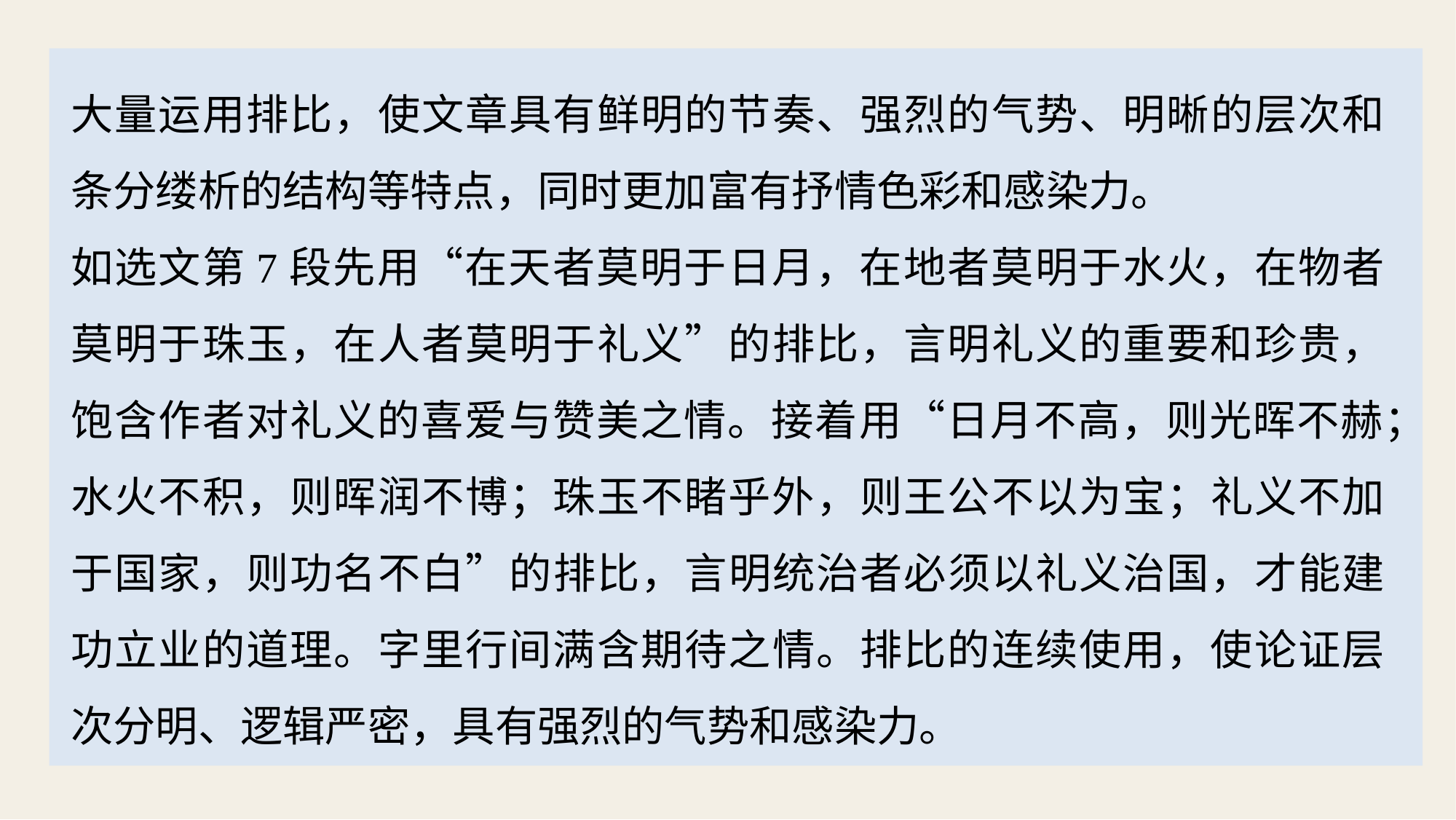

大量运用排比，使文章具有鲜明的节奏、强烈的气势、明晰的层次和条分缕析的结构等特点，同时更加富有抒情色彩和感染力。
如选文第7段先用“在天者莫明于日月，在地者莫明于水火，在物者莫明于珠玉，在人者莫明于礼义”的排比，言明礼义的重要和珍贵，饱含作者对礼义的喜爱与赞美之情。接着用“日月不高，则光晖不赫；水火不积，则晖润不博；珠玉不睹乎外，则王公不以为宝；礼义不加于国家，则功名不白”的排比，言明统治者必须以礼义治国，才能建功立业的道理。字里行间满含期待之情。排比的连续使用，使论证层次分明、逻辑严密，具有强烈的气势和感染力。